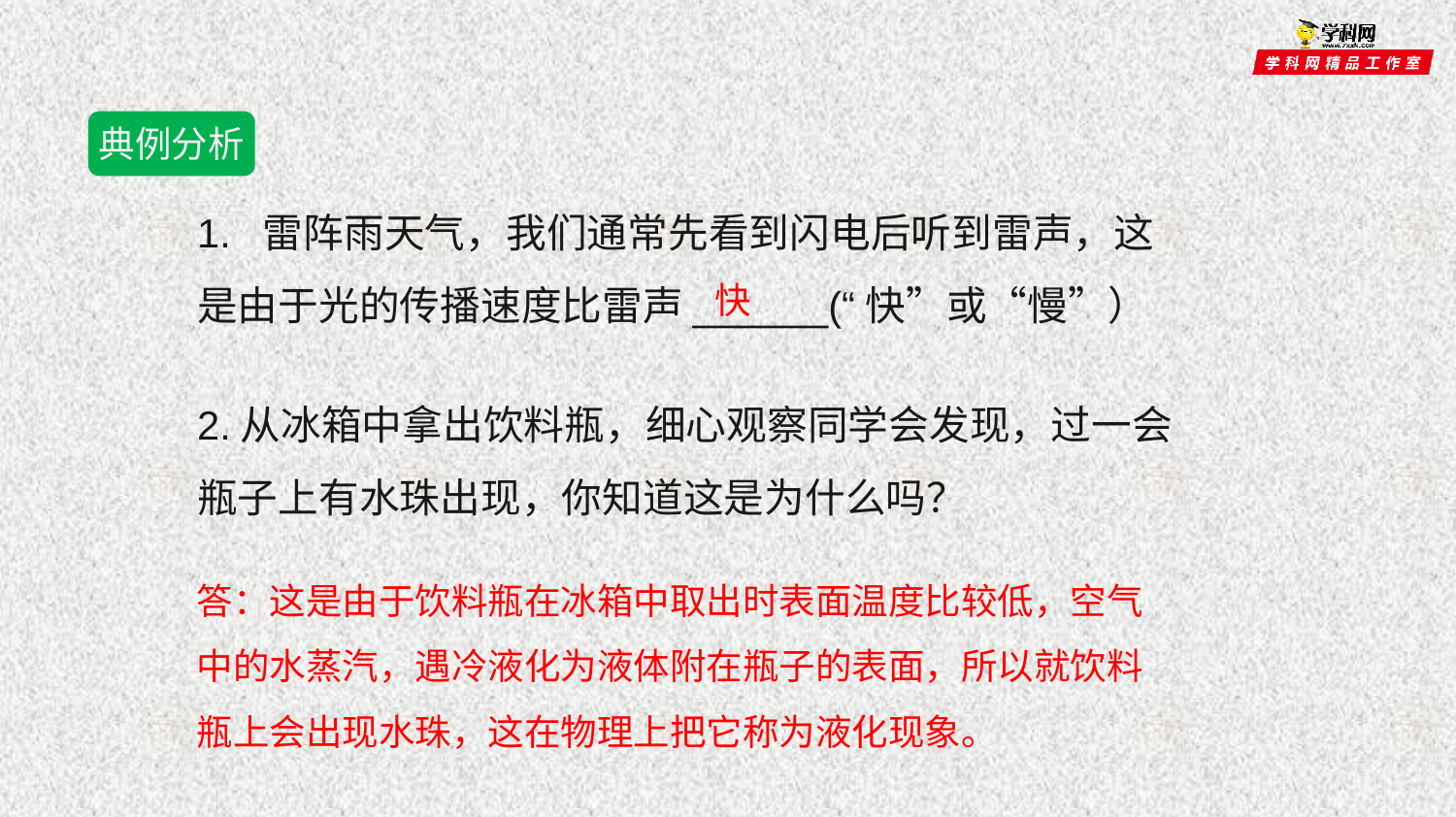

典例分析
1.  雷阵雨天气，我们通常先看到闪电后听到雷声，这是由于光的传播速度比雷声______(“快”或“慢”）
快
2.从冰箱中拿出饮料瓶，细心观察同学会发现，过一会瓶子上有水珠出现，你知道这是为什么吗？
答：这是由于饮料瓶在冰箱中取出时表面温度比较低，空气中的水蒸汽，遇冷液化为液体附在瓶子的表面，所以就饮料瓶上会出现水珠，这在物理上把它称为液化现象。